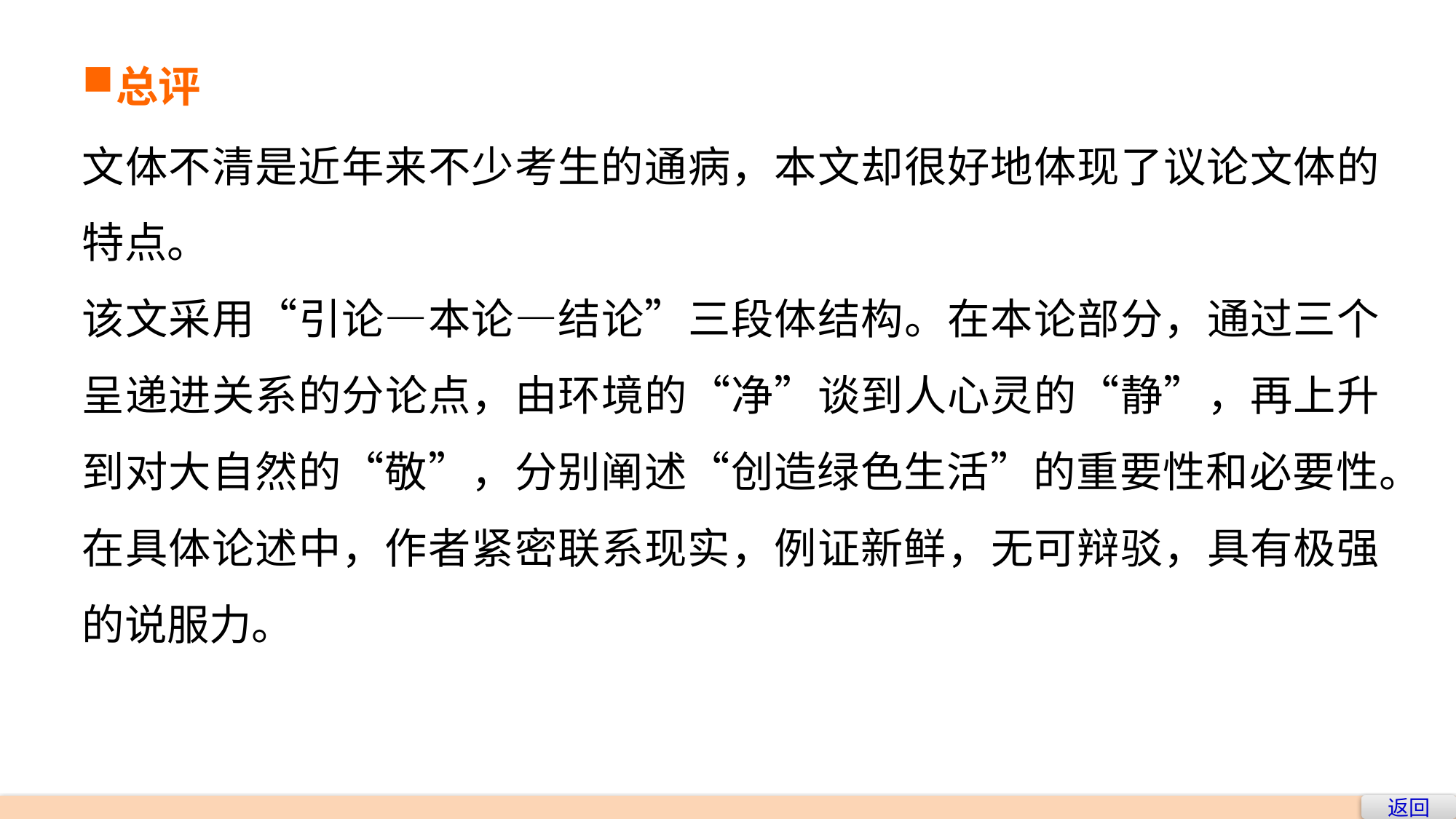

总评
文体不清是近年来不少考生的通病，本文却很好地体现了议论文体的特点。
该文采用“引论—本论—结论”三段体结构。在本论部分，通过三个呈递进关系的分论点，由环境的“净”谈到人心灵的“静”，再上升到对大自然的“敬”，分别阐述“创造绿色生活”的重要性和必要性。在具体论述中，作者紧密联系现实，例证新鲜，无可辩驳，具有极强的说服力。
返回